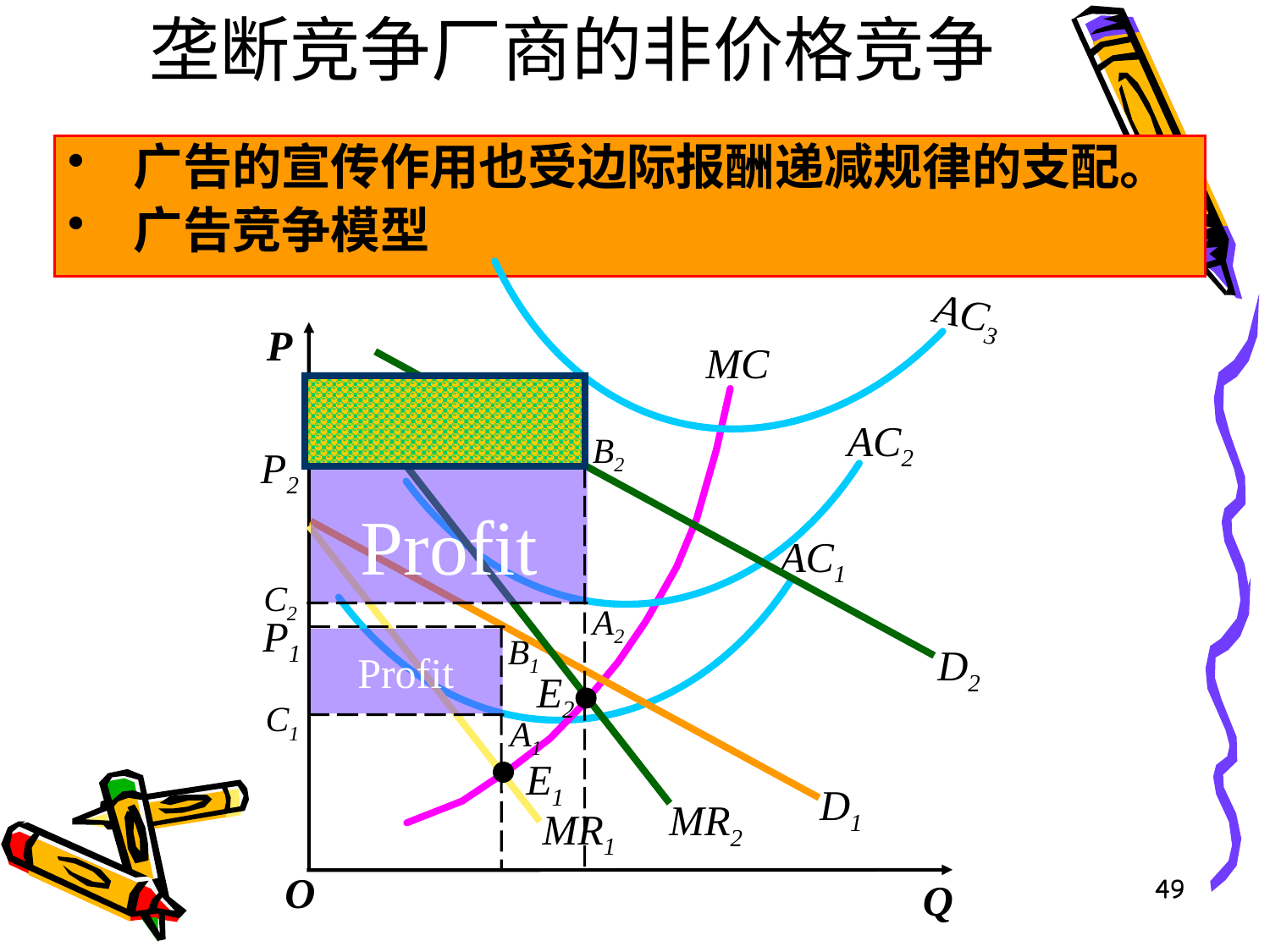

# 垄断竞争厂商的非价格竞争

AC3
广告的宣传作用也受边际报酬递减规律的支配。
广告竞争模型

AC2
P

O
Q

AC1
MC

D2

MR2

B2
P2

C2
A2

E2

Q2

Profit

D1

MR1
P1
B1

C1
A1

E1

Q1

Profit
49